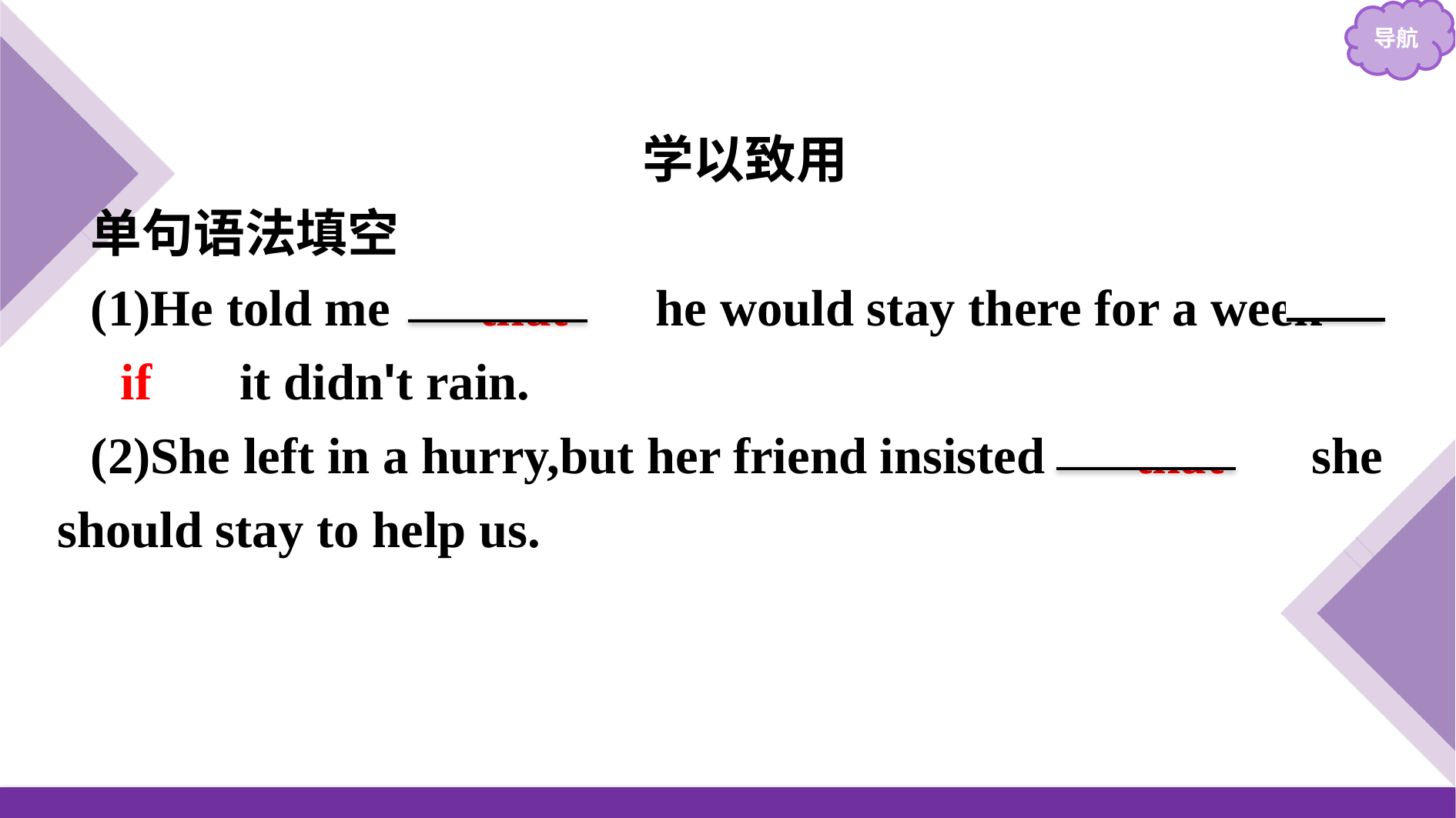

学以致用
单句语法填空
(1)He told me 　that　 he would stay there for a week 　if　 it didn't rain.
(2)She left in a hurry,but her friend insisted 　that　 she should stay to help us.